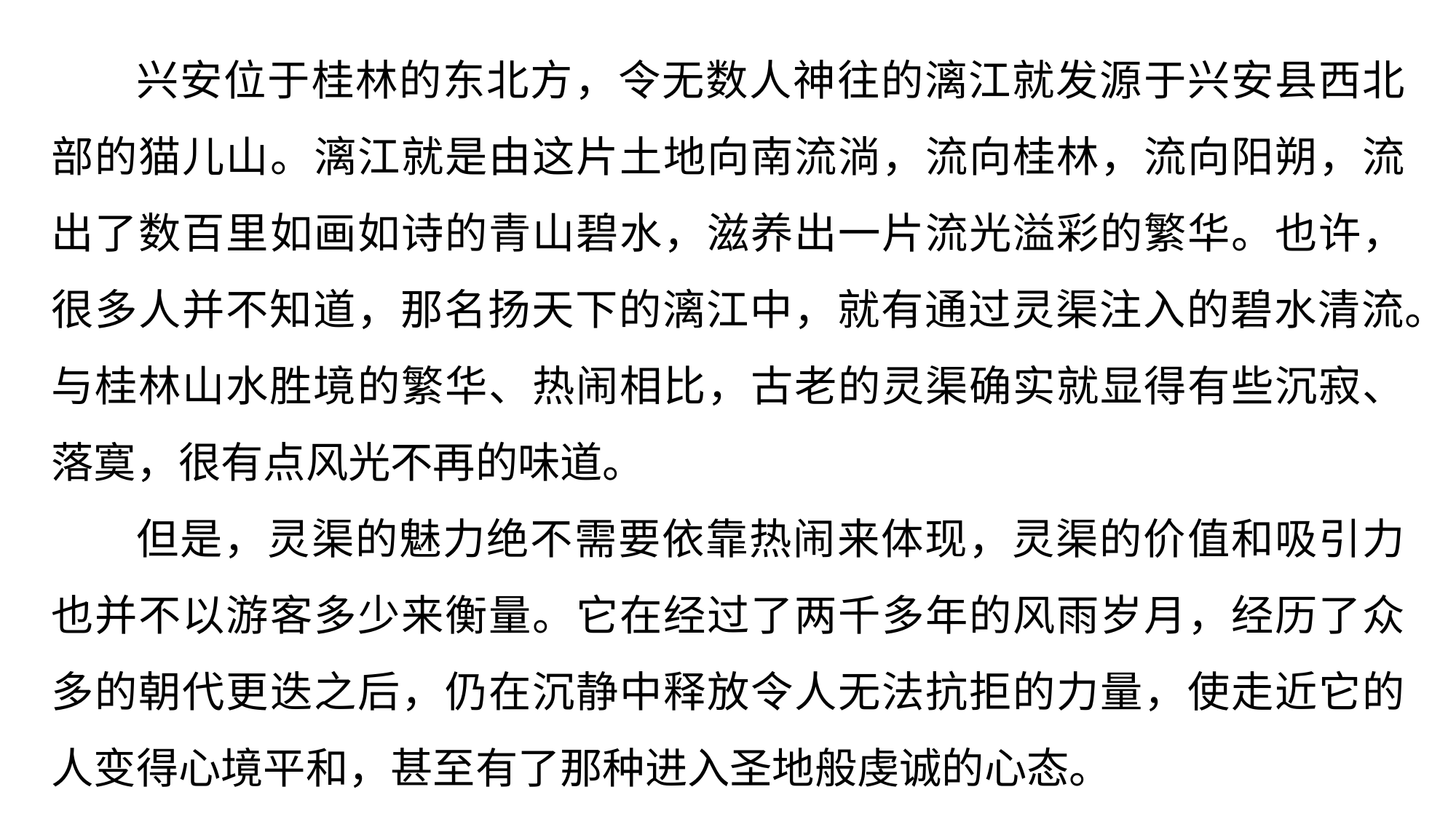

兴安位于桂林的东北方，令无数人神往的漓江就发源于兴安县西北部的猫儿山。漓江就是由这片土地向南流淌，流向桂林，流向阳朔，流出了数百里如画如诗的青山碧水，滋养出一片流光溢彩的繁华。也许，很多人并不知道，那名扬天下的漓江中，就有通过灵渠注入的碧水清流。与桂林山水胜境的繁华、热闹相比，古老的灵渠确实就显得有些沉寂、落寞，很有点风光不再的味道。
但是，灵渠的魅力绝不需要依靠热闹来体现，灵渠的价值和吸引力也并不以游客多少来衡量。它在经过了两千多年的风雨岁月，经历了众多的朝代更迭之后，仍在沉静中释放令人无法抗拒的力量，使走近它的人变得心境平和，甚至有了那种进入圣地般虔诚的心态。